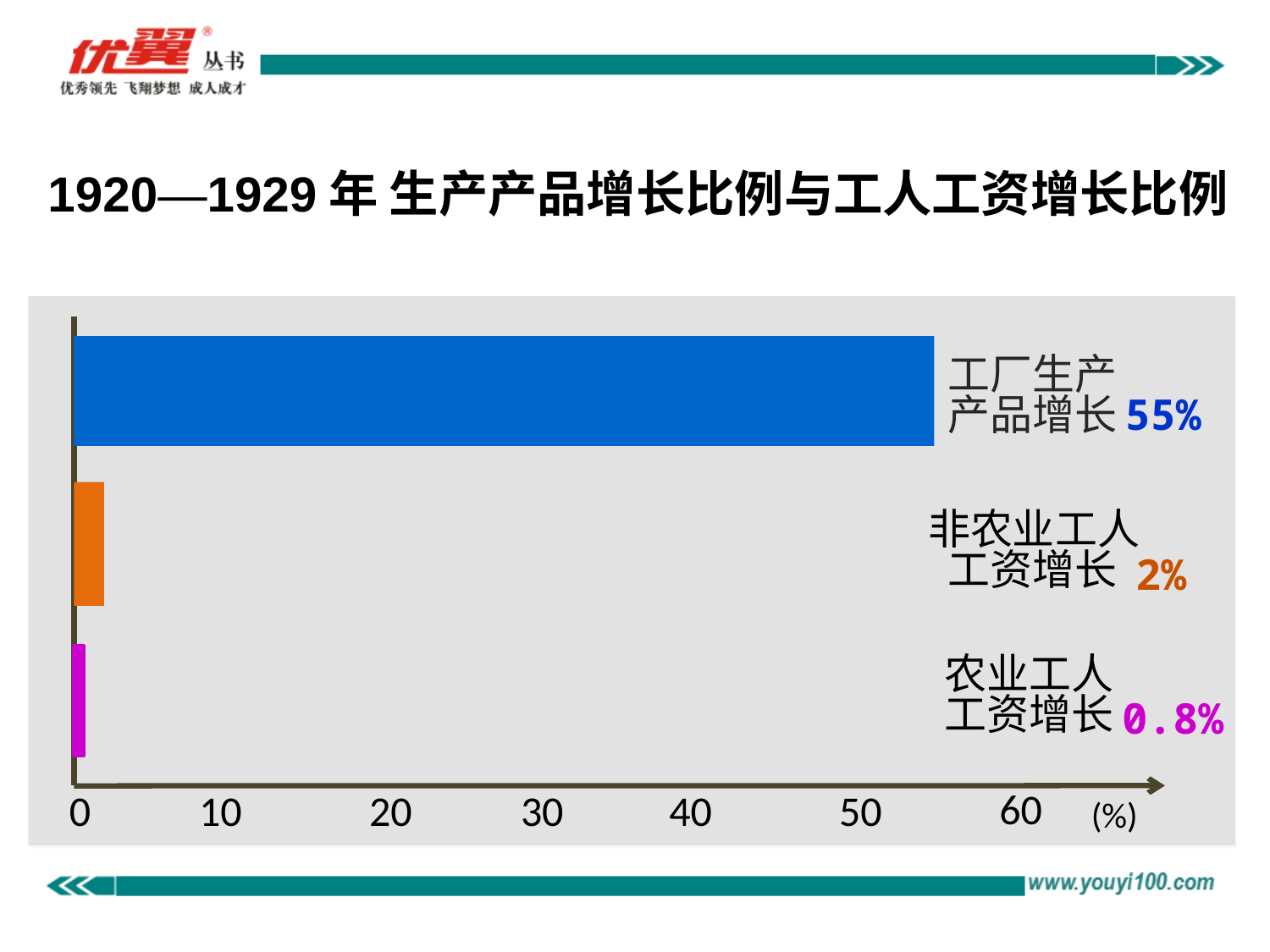

1920—1929年 生产产品增长比例与工人工资增长比例

工厂生产
产品增长
非农业工人
 工资增长
  农业工人
  工资增长

60
0
10
20
30
40
50
(%)

55%

2%

0.8%